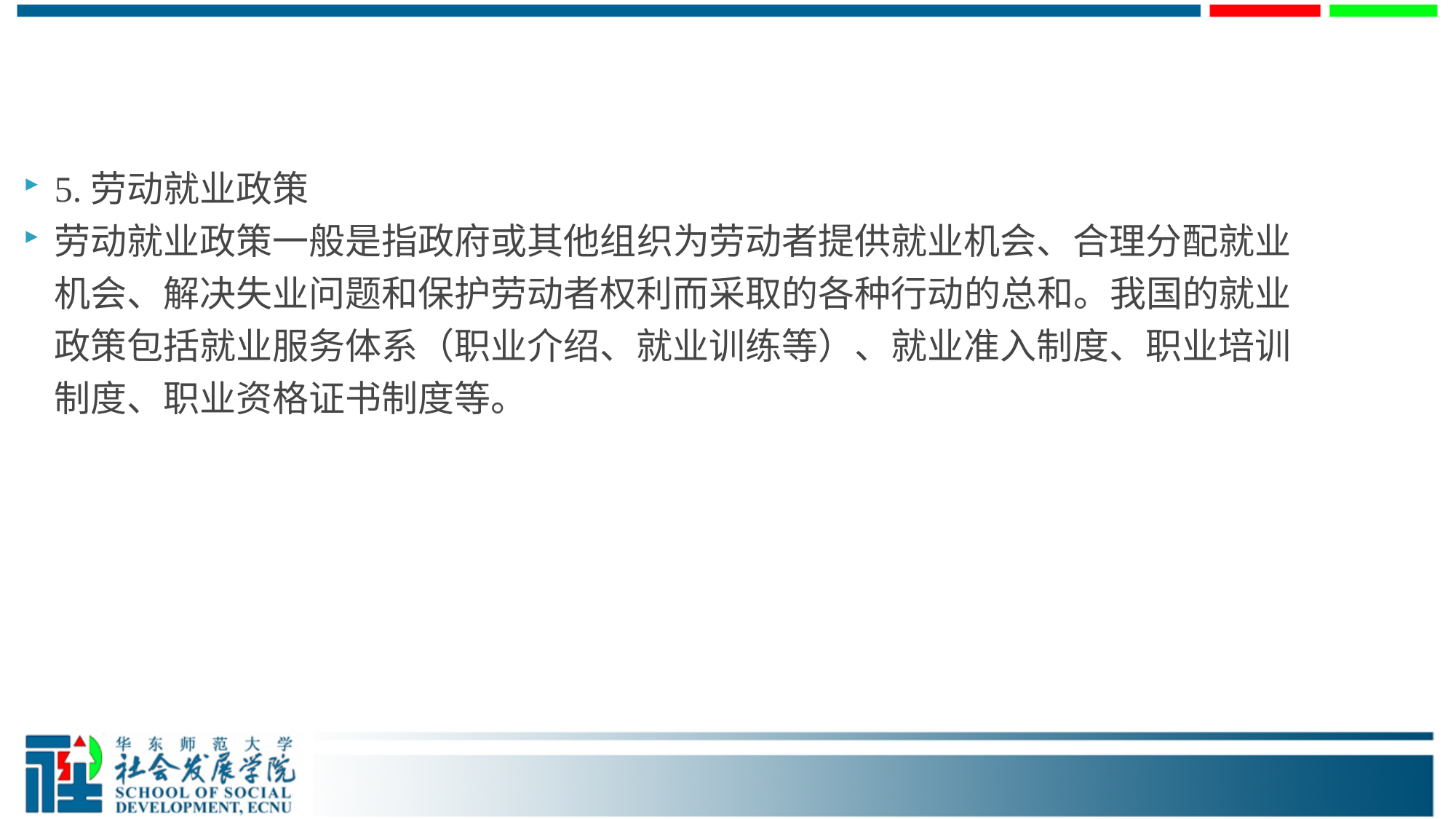

5.劳动就业政策
劳动就业政策一般是指政府或其他组织为劳动者提供就业机会、合理分配就业机会、解决失业问题和保护劳动者权利而采取的各种行动的总和。我国的就业政策包括就业服务体系（职业介绍、就业训练等）、就业准入制度、职业培训制度、职业资格证书制度等。